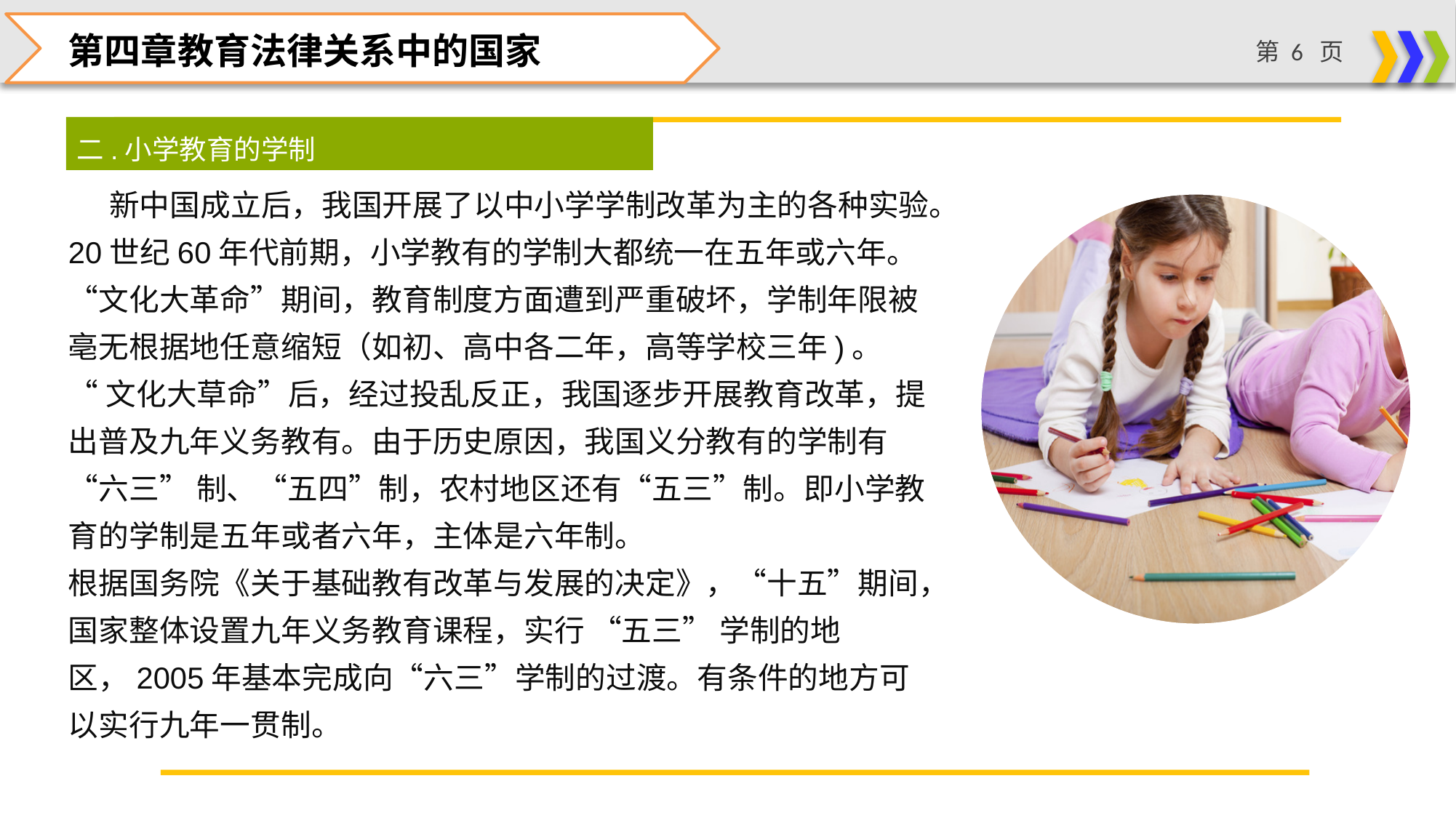

第四章教育法律关系中的国家

二.小学教育的学制

     新中国成立后，我国开展了以中小学学制改革为主的各种实验。20世纪60年代前期，小学教有的学制大都统一在五年或六年。“文化大革命”期间，教育制度方面遭到严重破坏，学制年限被亳无根据地任意缩短（如初、高中各二年，高等学校三年)。
“文化大草命”后，经过投乱反正，我国逐步开展教育改革，提出普及九年义务教有。由于历史原因，我国义分教有的学制有“六三” 制、“五四”制，农村地区还有“五三”制。即小学教育的学制是五年或者六年，主体是六年制。
根据国务院《关于基础教有改革与发展的决定》，“十五”期间，国家整体设置九年义务教育课程，实行 “五三” 学制的地区，2005年基本完成向“六三”学制的过渡。有条件的地方可以实行九年一贯制。